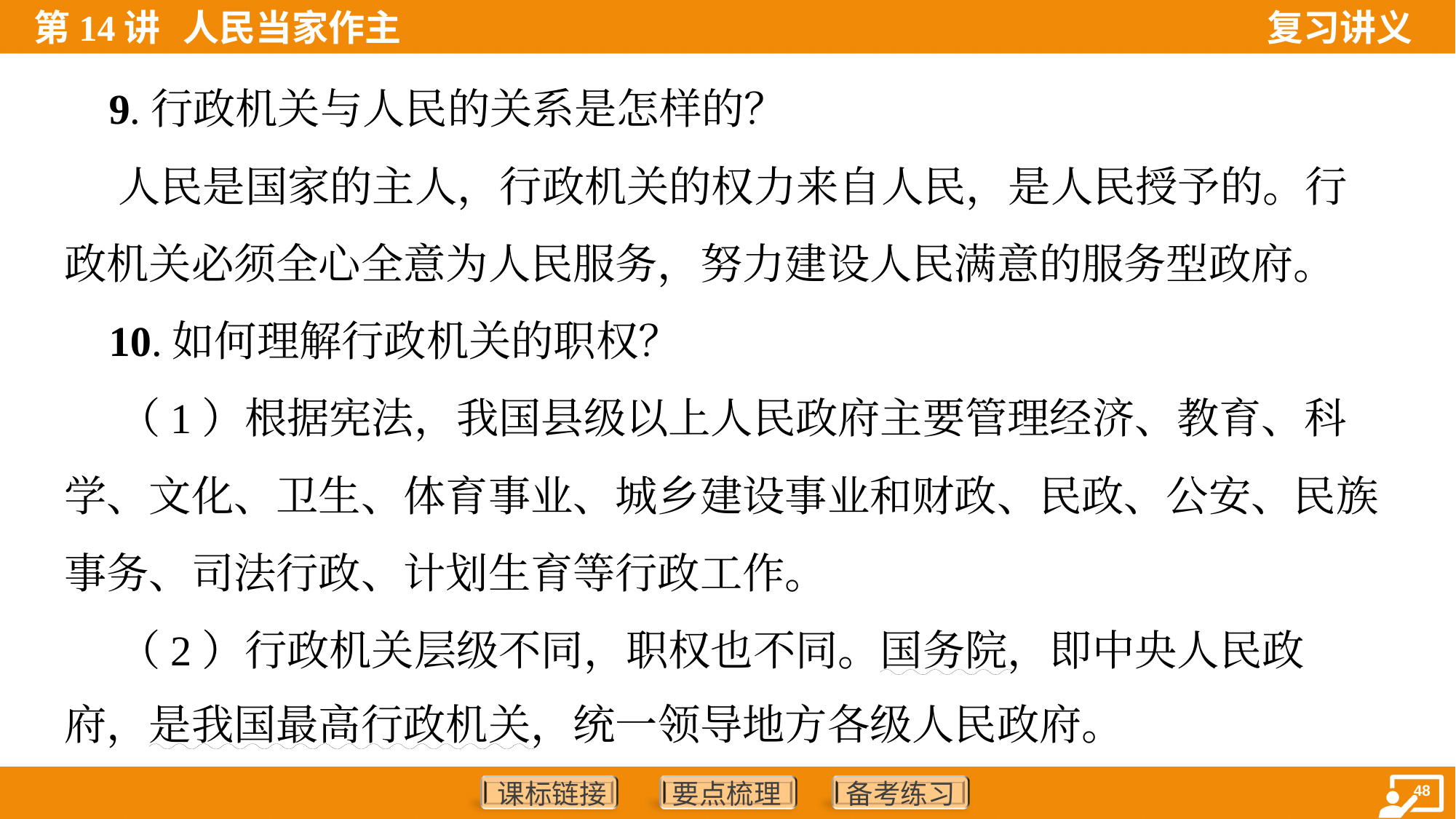

9.行政机关与人民的关系是怎样的？
    人民是国家的主人，行政机关的权力来自人民，是人民授予的。行
政机关必须全心全意为人民服务，努力建设人民满意的服务型政府。
    10.如何理解行政机关的职权？
    （1）根据宪法，我国县级以上人民政府主要管理经济、教育、科
学、文化、卫生、体育事业、城乡建设事业和财政、民政、公安、民族
事务、司法行政、计划生育等行政工作。
    （2）行政机关层级不同，职权也不同。国务院，即中央人民政
府，是我国最高行政机关，统一领导地方各级人民政府。